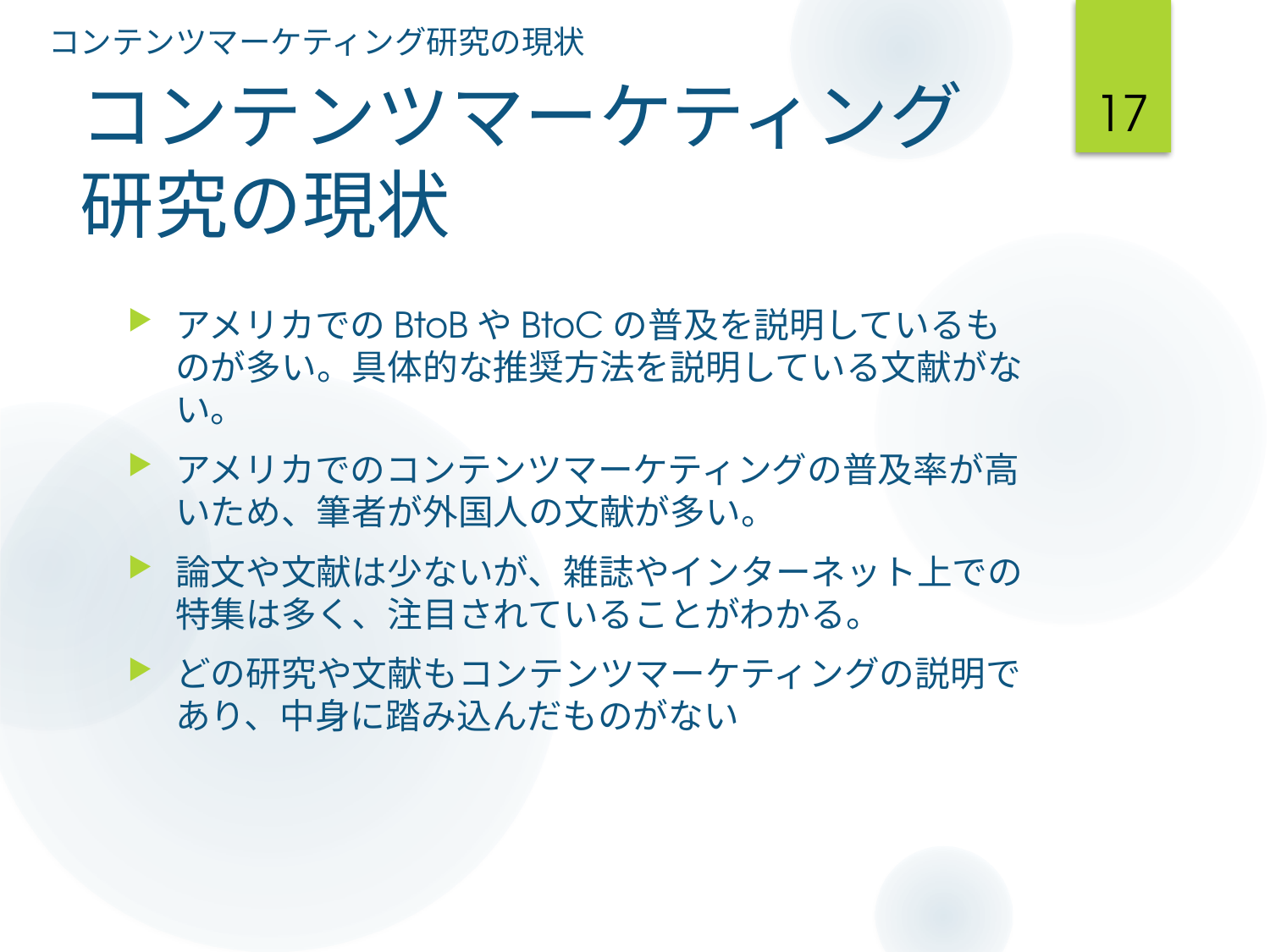

コンテンツマーケティング研究の現状
17
# コンテンツマーケティング研究の現状
アメリカでのBtoBやBtoCの普及を説明しているものが多い。具体的な推奨方法を説明している文献がない。
アメリカでのコンテンツマーケティングの普及率が高いため、筆者が外国人の文献が多い。
論文や文献は少ないが、雑誌やインターネット上での特集は多く、注目されていることがわかる。
どの研究や文献もコンテンツマーケティングの説明であり、中身に踏み込んだものがない